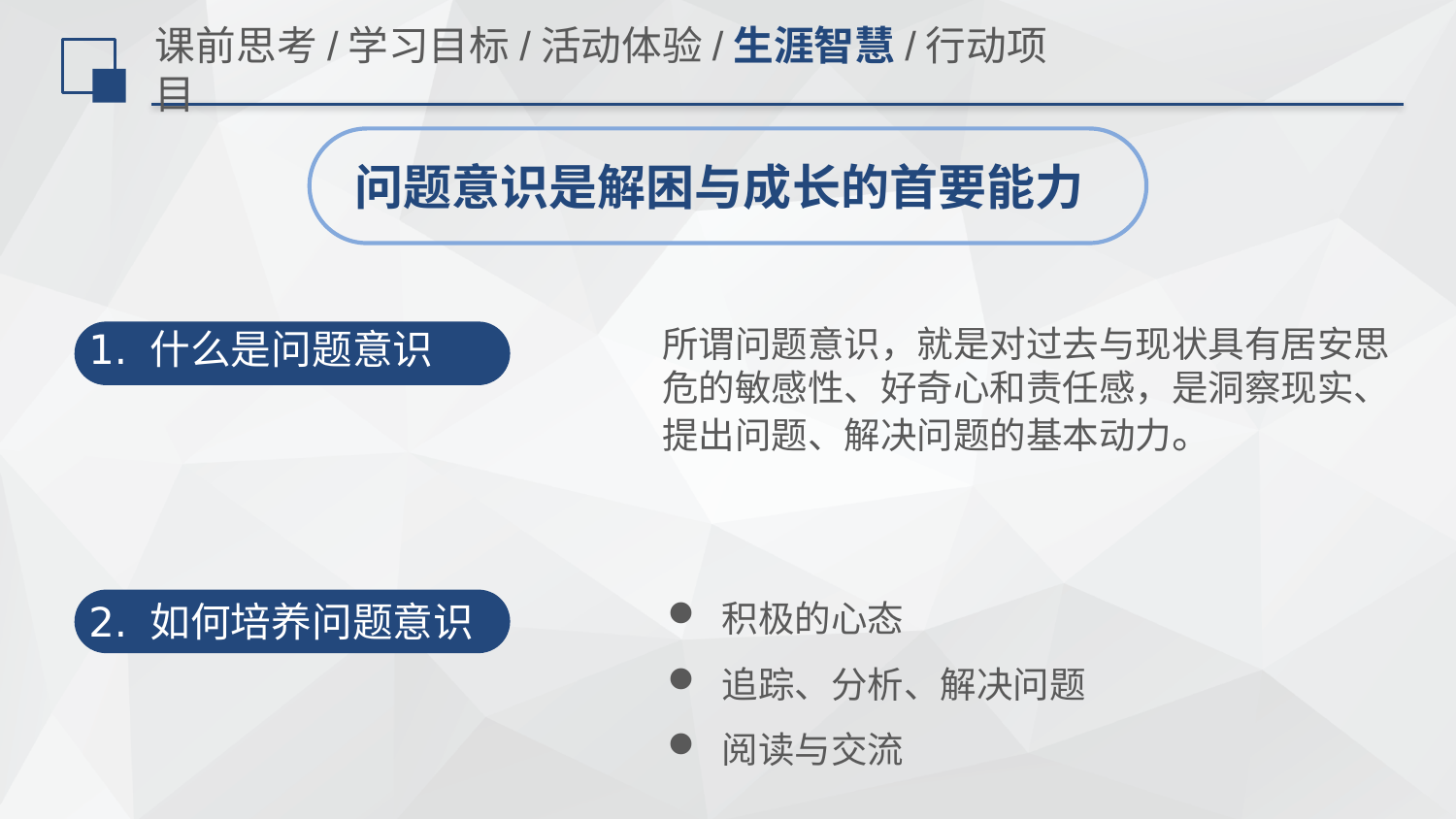

# 课前思考/学习目标/活动体验/生涯智慧/行动项目

问题意识是解困与成长的首要能力
所谓问题意识，就是对过去与现状具有居安思危的敏感性、好奇心和责任感，是洞察现实、提出问题、解决问题的基本动力。
1. 什么是问题意识

积极的心态
追踪、分析、解决问题
阅读与交流

2. 如何培养问题意识